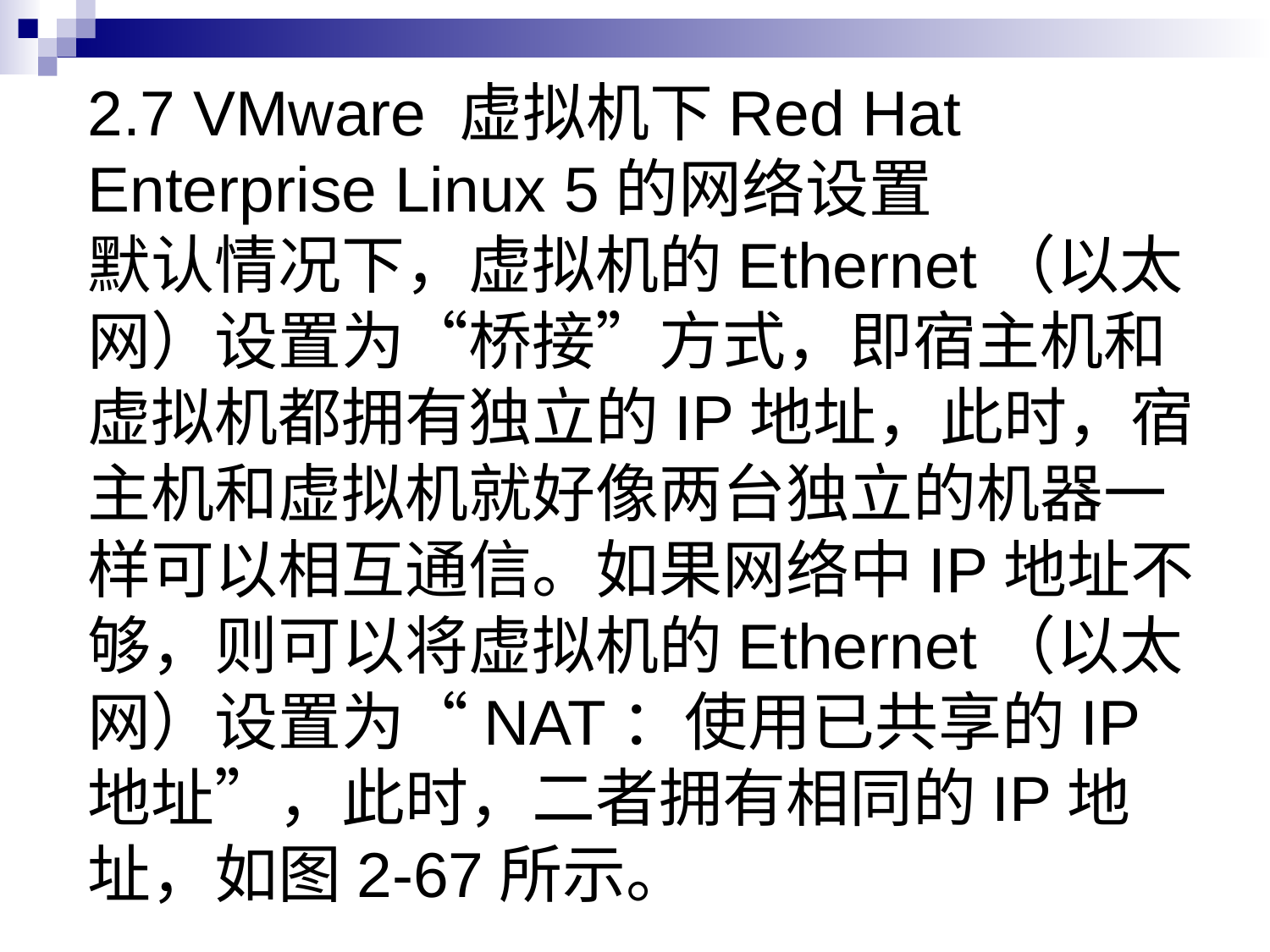

# 2.7 VMware 虚拟机下Red Hat Enterprise Linux 5的网络设置 默认情况下，虚拟机的Ethernet（以太网）设置为“桥接”方式，即宿主机和虚拟机都拥有独立的IP地址，此时，宿主机和虚拟机就好像两台独立的机器一样可以相互通信。如果网络中IP地址不够，则可以将虚拟机的Ethernet（以太网）设置为“NAT：使用已共享的IP地址”，此时，二者拥有相同的IP地址，如图2-67所示。